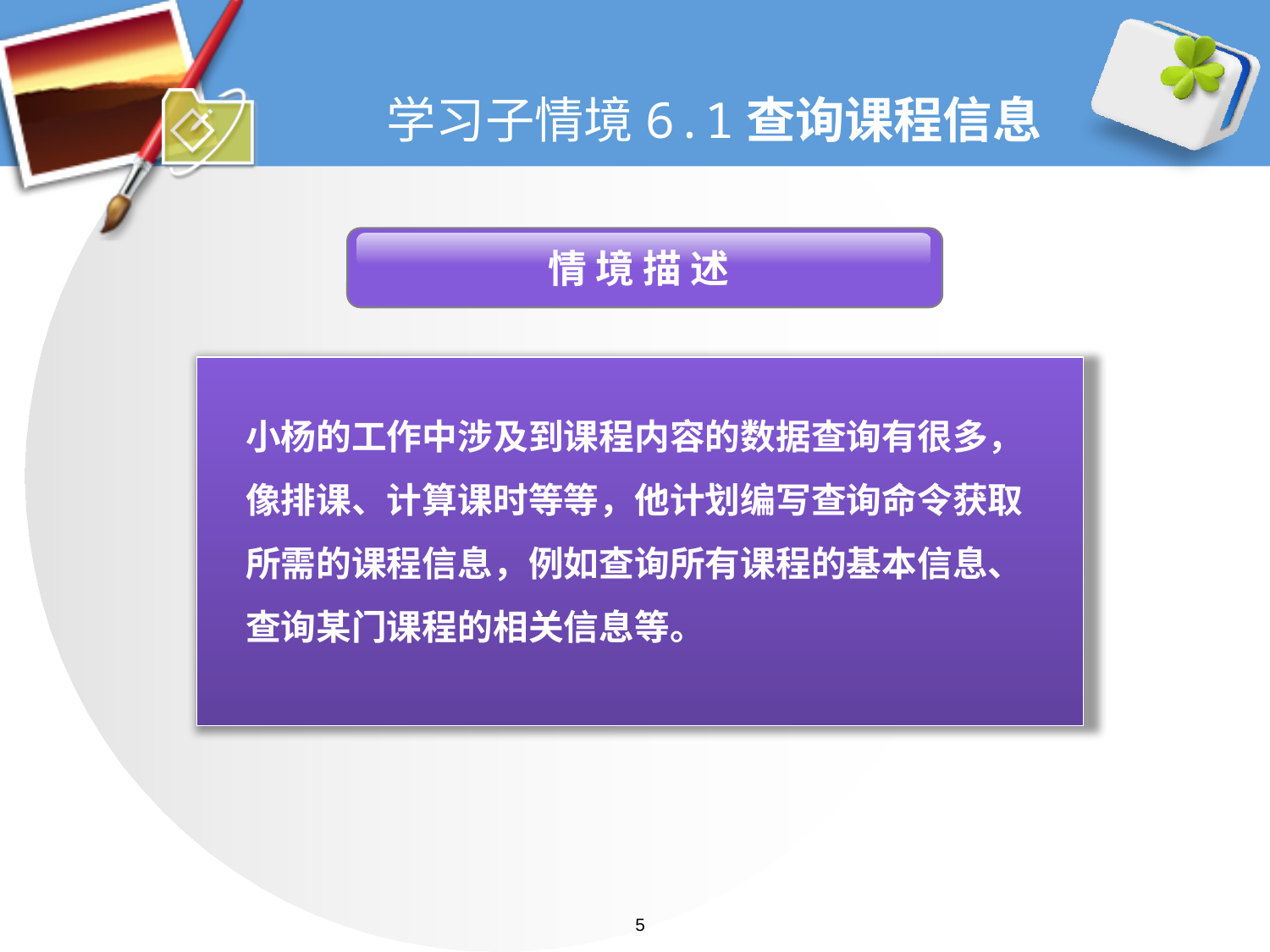

# 学习子情境6.1查询课程信息

  情 境 描 述

小杨的工作中涉及到课程内容的数据查询有很多，像排课、计算课时等等，他计划编写查询命令获取所需的课程信息，例如查询所有课程的基本信息、查询某门课程的相关信息等。
5